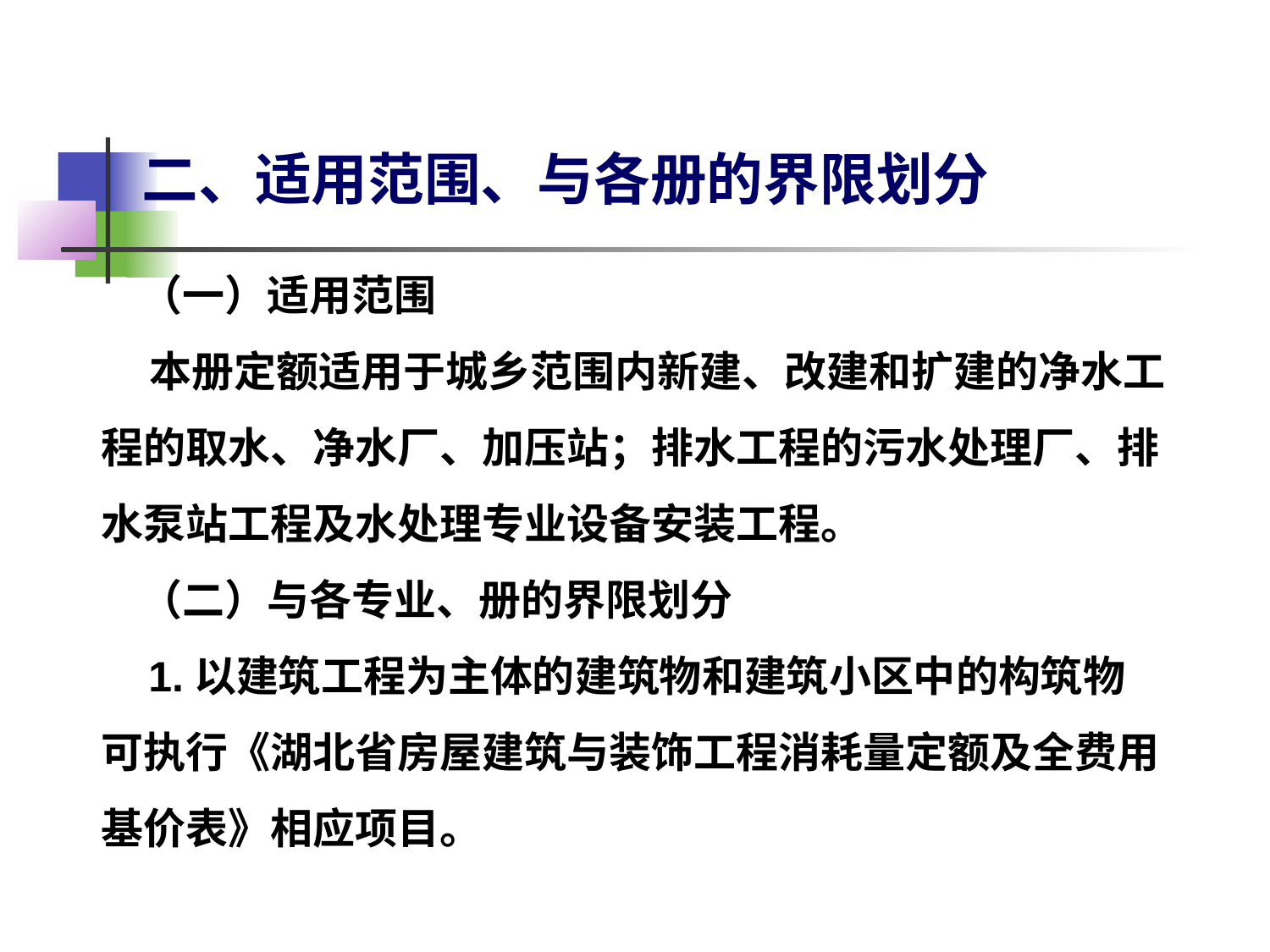

# 二、适用范围、与各册的界限划分
   （一）适用范围
    本册定额适用于城乡范围内新建、改建和扩建的净水工程的取水、净水厂、加压站；排水工程的污水处理厂、排水泵站工程及水处理专业设备安装工程。
   （二）与各专业、册的界限划分
    1.以建筑工程为主体的建筑物和建筑小区中的构筑物可执行《湖北省房屋建筑与装饰工程消耗量定额及全费用基价表》相应项目。